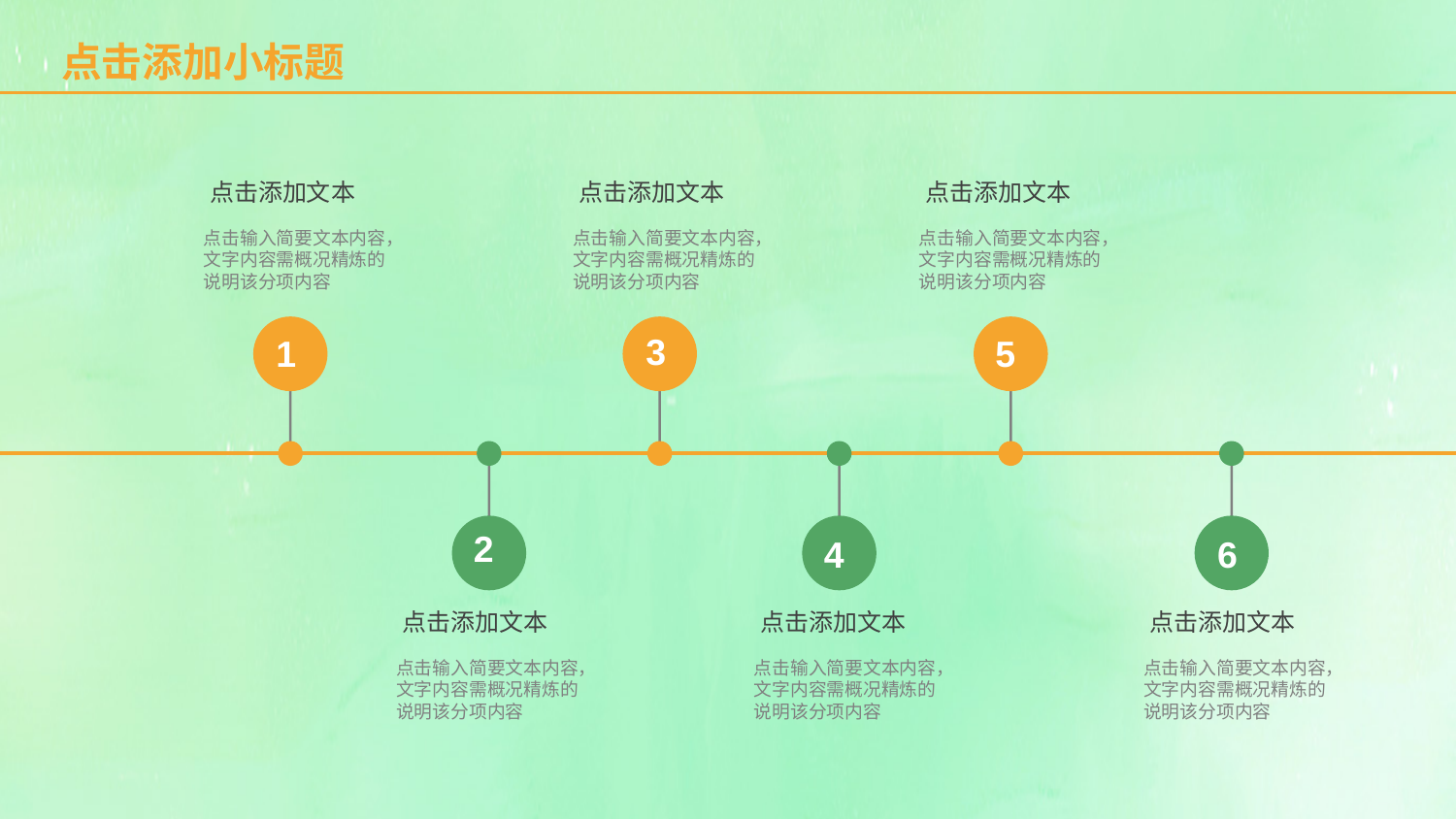

点击添加小标题
点击添加文本
点击添加文本
点击添加文本
点击输入简要文本内容，文字内容需概况精炼的说明该分项内容
点击输入简要文本内容，文字内容需概况精炼的说明该分项内容
点击输入简要文本内容，文字内容需概况精炼的说明该分项内容

1

3

5

2

4

6
点击添加文本
点击添加文本
点击添加文本
点击输入简要文本内容，文字内容需概况精炼的说明该分项内容
点击输入简要文本内容，文字内容需概况精炼的说明该分项内容
点击输入简要文本内容，文字内容需概况精炼的说明该分项内容